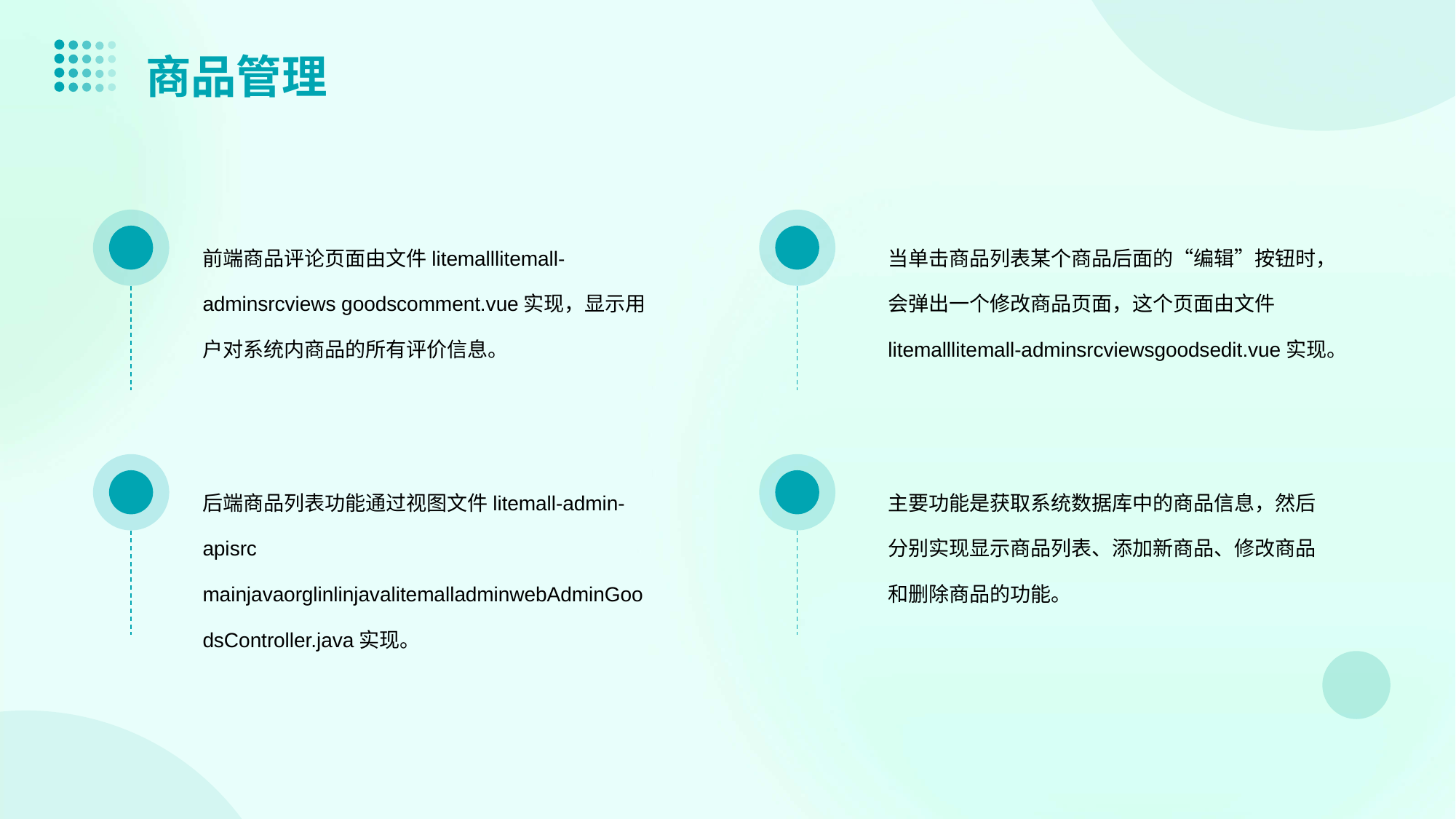

商品管理

前端商品评论页面由文件litemalllitemall-adminsrcviews goodscomment.vue实现，显示用户对系统内商品的所有评价信息。

当单击商品列表某个商品后面的“编辑”按钮时，会弹出一个修改商品页面，这个页面由文件litemalllitemall-adminsrcviewsgoodsedit.vue实现。

后端商品列表功能通过视图文件litemall-admin-apisrc mainjavaorglinlinjavalitemalladminwebAdminGoodsController.java实现。

主要功能是获取系统数据库中的商品信息，然后分别实现显示商品列表、添加新商品、修改商品和删除商品的功能。